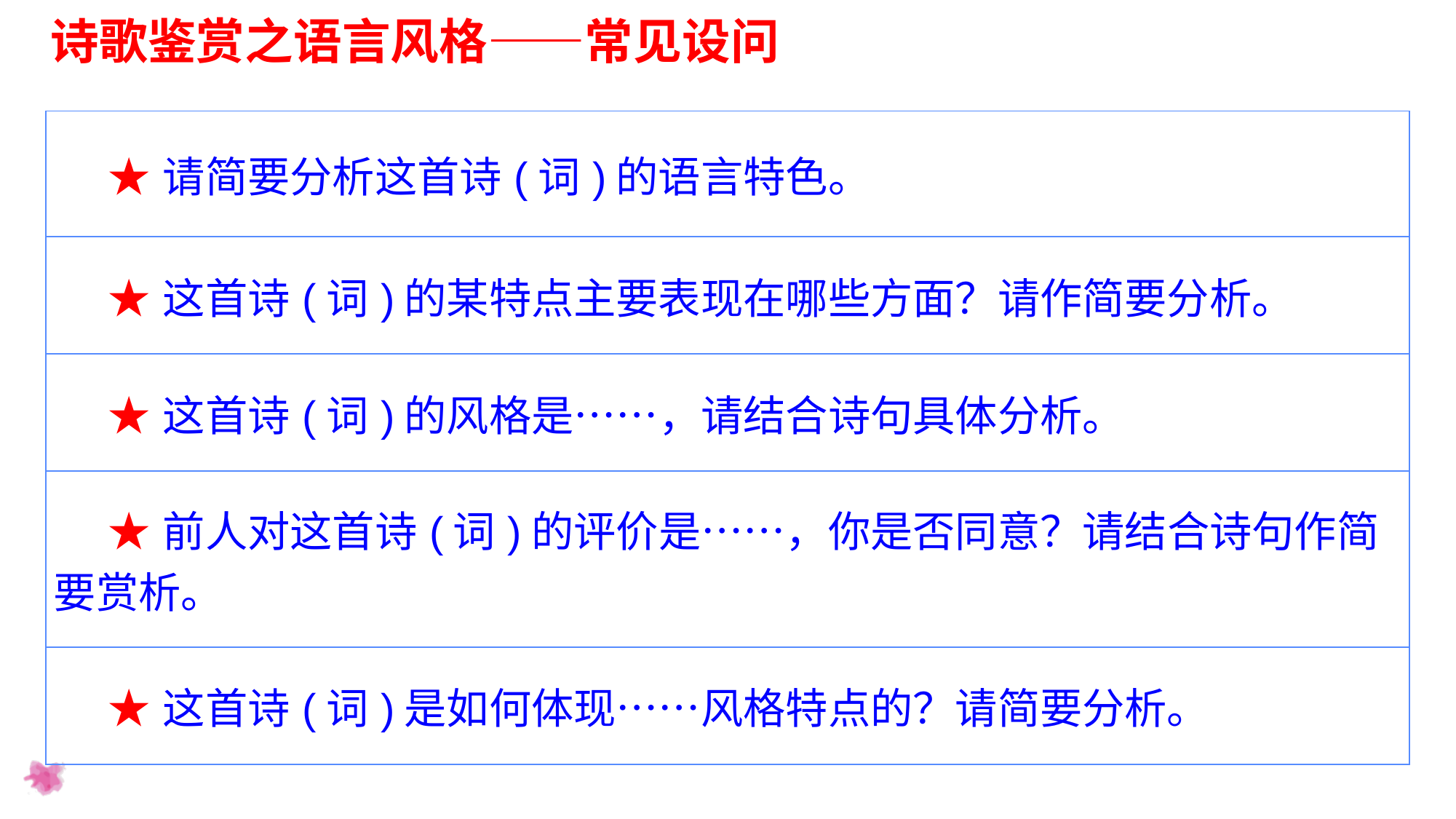

诗歌鉴赏之语言风格——常见设问
| ★请简要分析这首诗(词)的语言特色。 |
| --- |
| ★这首诗(词)的某特点主要表现在哪些方面？请作简要分析。 |
| ★这首诗(词)的风格是……，请结合诗句具体分析。 |
| ★前人对这首诗(词)的评价是……，你是否同意？请结合诗句作简要赏析。 |
| ★这首诗(词)是如何体现……风格特点的？请简要分析。 |